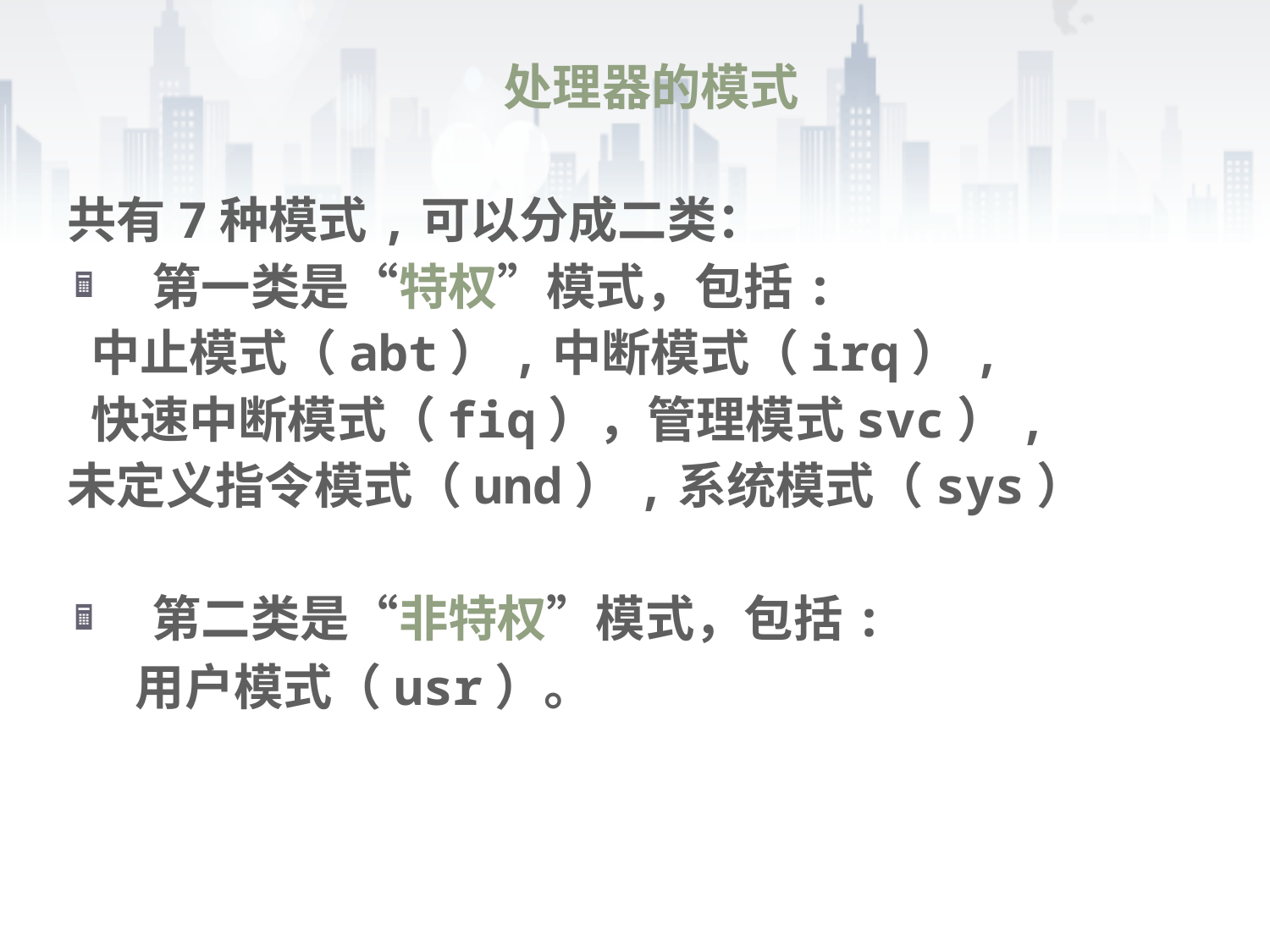

处理器的模式

共有7种模式,可以分成二类：
第一类是“特权”模式，包括:
 中止模式（abt）,中断模式（irq）,
 快速中断模式（fiq），管理模式svc）,
未定义指令模式（und）,系统模式（sys）

第二类是“非特权”模式，包括:
     用户模式（usr）。